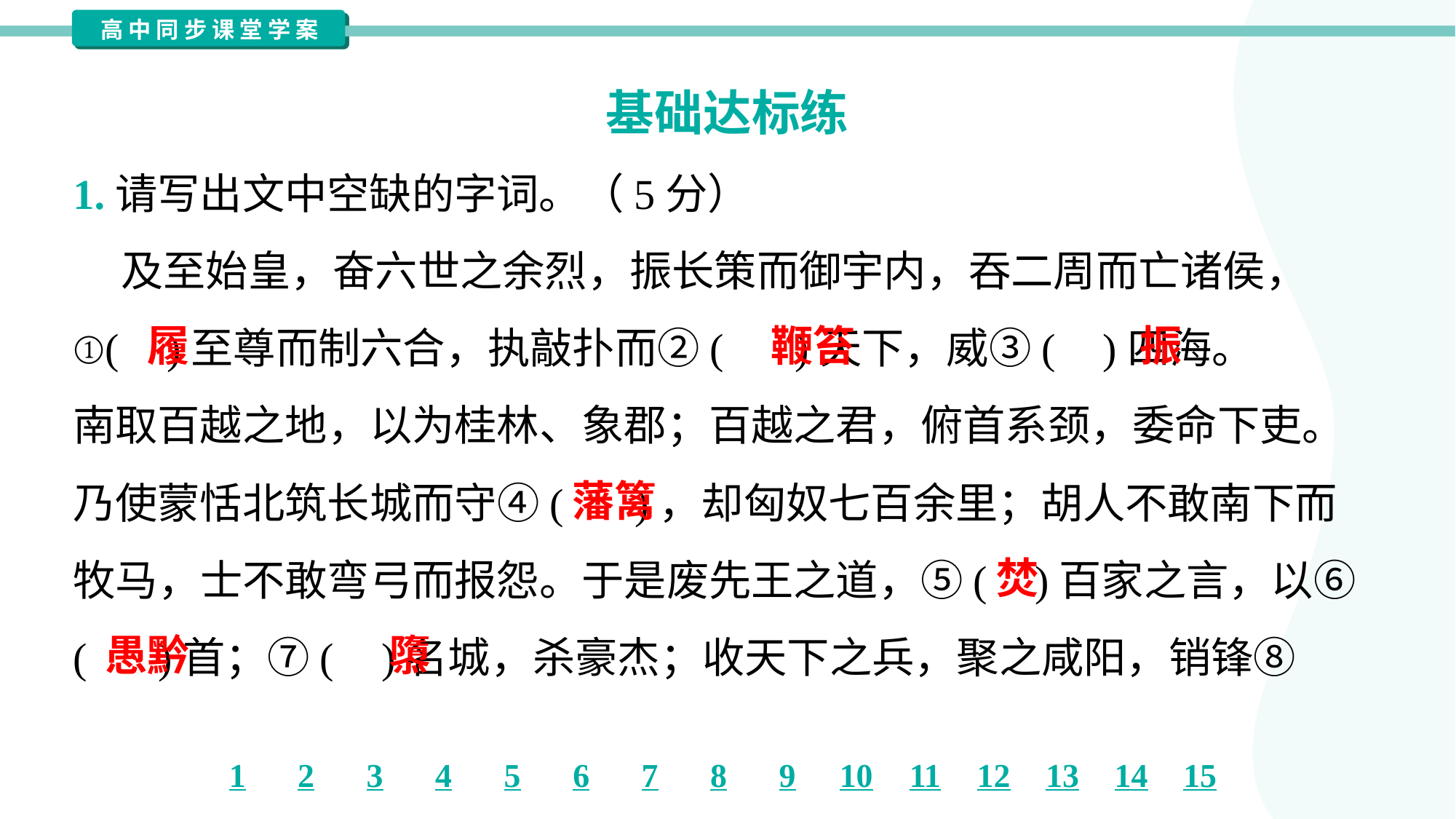

基础达标练
1.请写出文中空缺的字词。（5分）
    及至始皇，奋六世之余烈，振长策而御宇内，吞二周而亡诸侯，
①(    )至尊而制六合，执敲扑而②(      )天下，威③(    )四海。
南取百越之地，以为桂林、象郡；百越之君，俯首系颈，委命下吏。
乃使蒙恬北筑长城而守④(      )，却匈奴七百余里；胡人不敢南下而
牧马，士不敢弯弓而报怨。于是废先王之道，⑤(    )百家之言，以⑥
(      )首；⑦(    )名城，杀豪杰；收天下之兵，聚之咸阳，销锋⑧

履
鞭笞
振
藩篱
焚
愚黔
隳